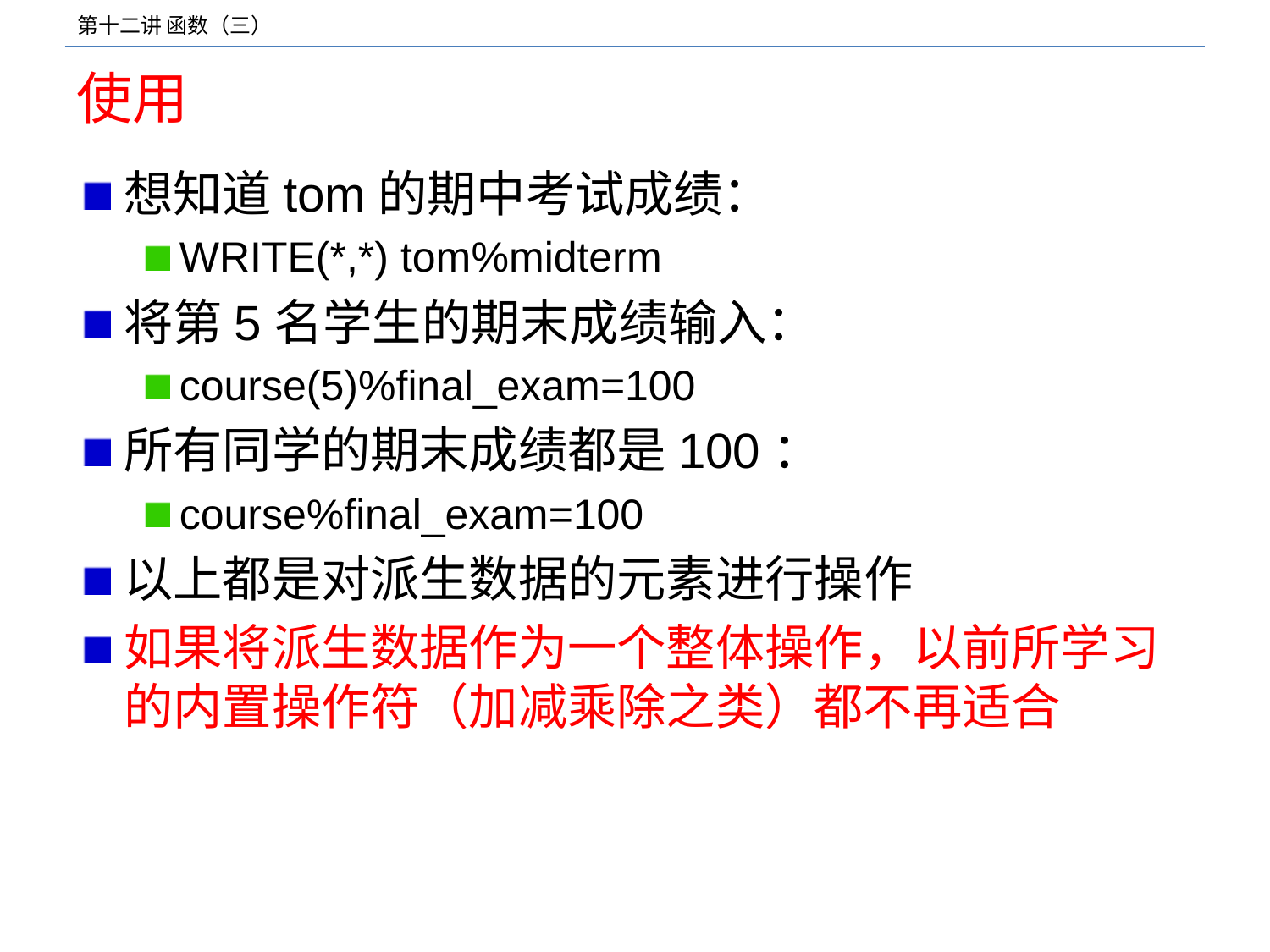

# 使用
想知道tom的期中考试成绩：
WRITE(*,*) tom%midterm
将第5名学生的期末成绩输入：
course(5)%final_exam=100
所有同学的期末成绩都是100：
course%final_exam=100
以上都是对派生数据的元素进行操作
如果将派生数据作为一个整体操作，以前所学习的内置操作符（加减乘除之类）都不再适合